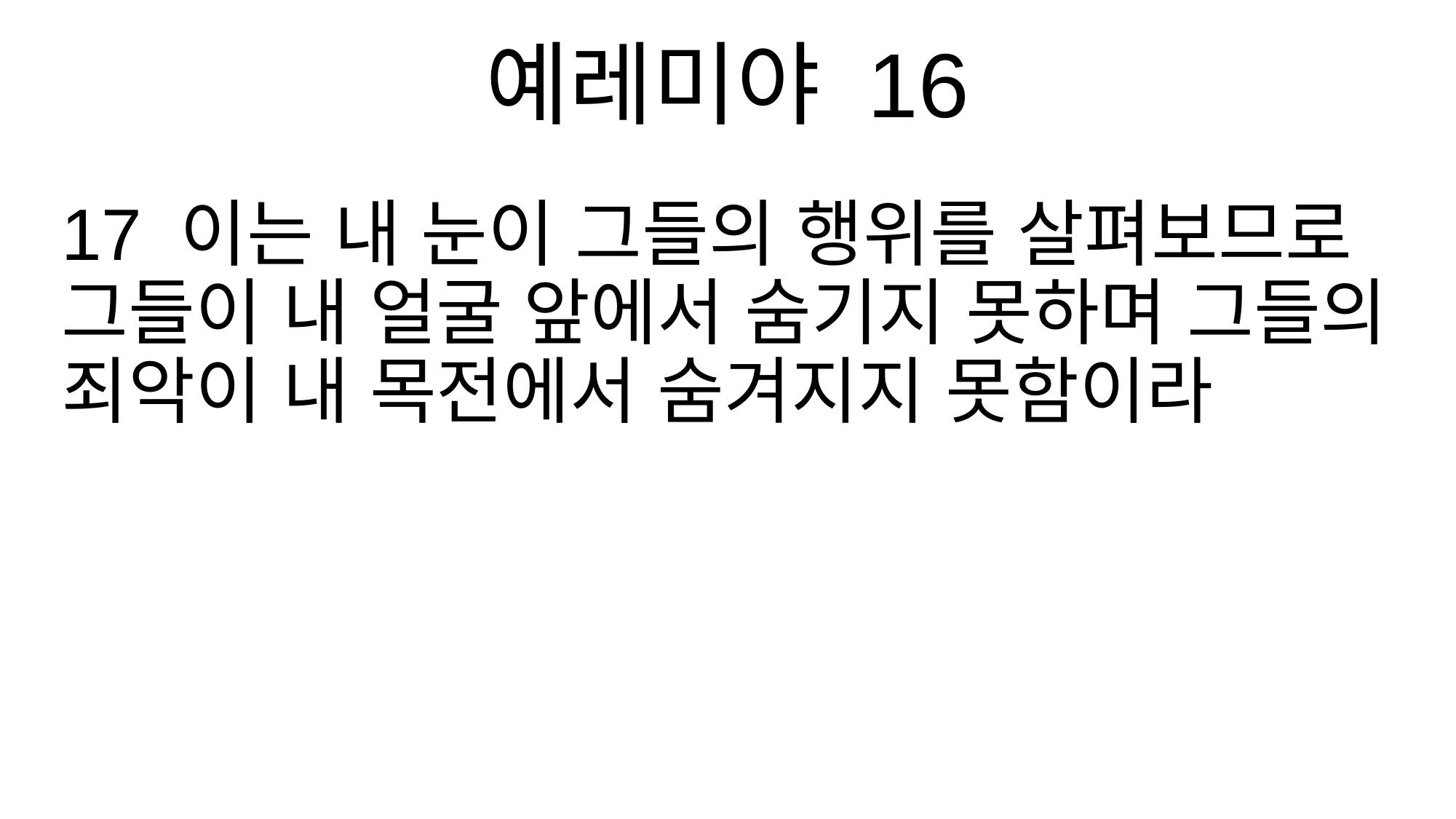

예레미야 16
17 이는 내 눈이 그들의 행위를 살펴보므로 그들이 내 얼굴 앞에서 숨기지 못하며 그들의 죄악이 내 목전에서 숨겨지지 못함이라